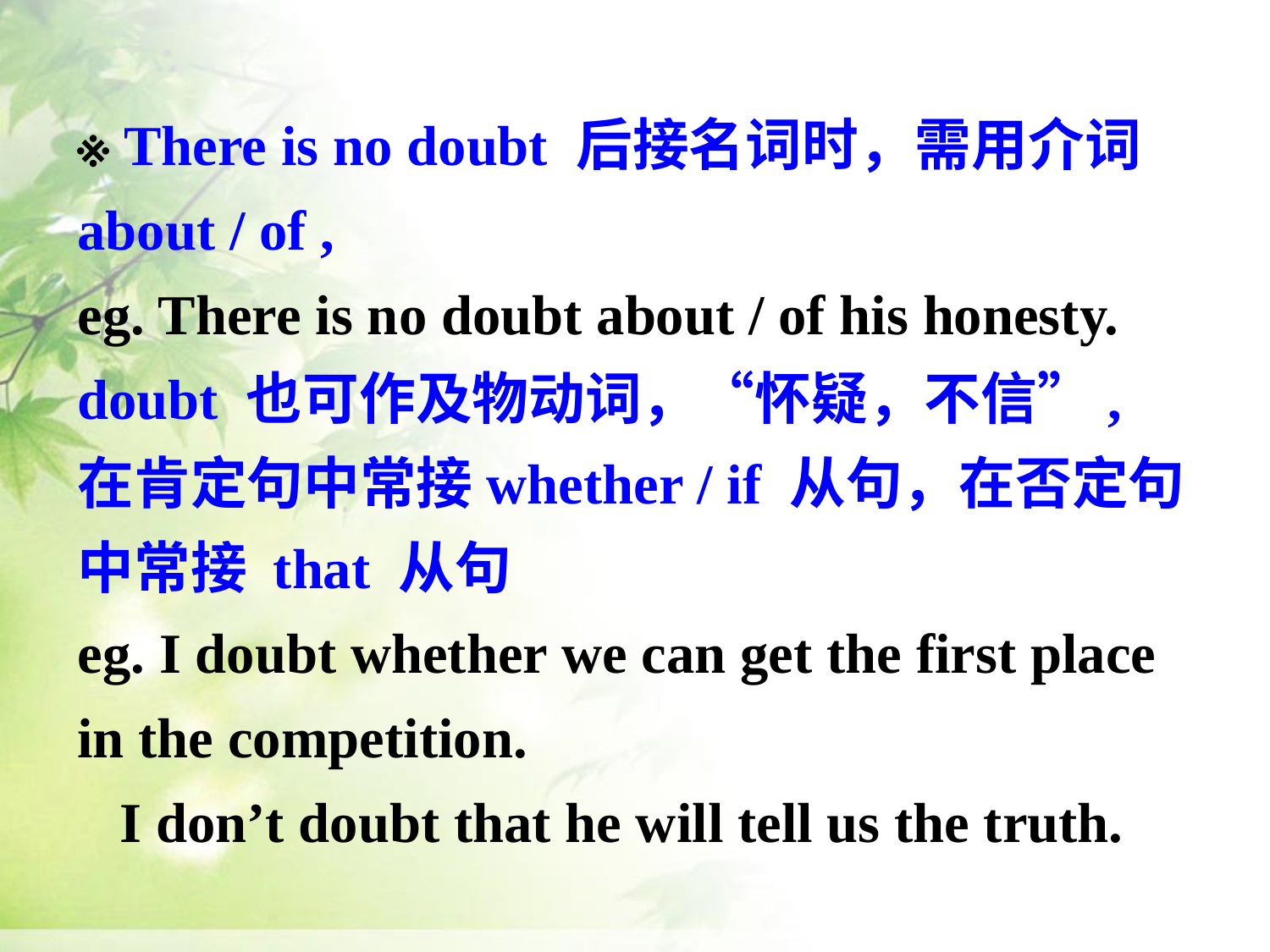

※ There is no doubt 后接名词时，需用介词 about / of ,
eg. There is no doubt about / of his honesty.
doubt 也可作及物动词，“怀疑，不信”, 在肯定句中常接whether / if 从句，在否定句中常接 that 从句
eg. I doubt whether we can get the first place in the competition.
   I don’t doubt that he will tell us the truth.